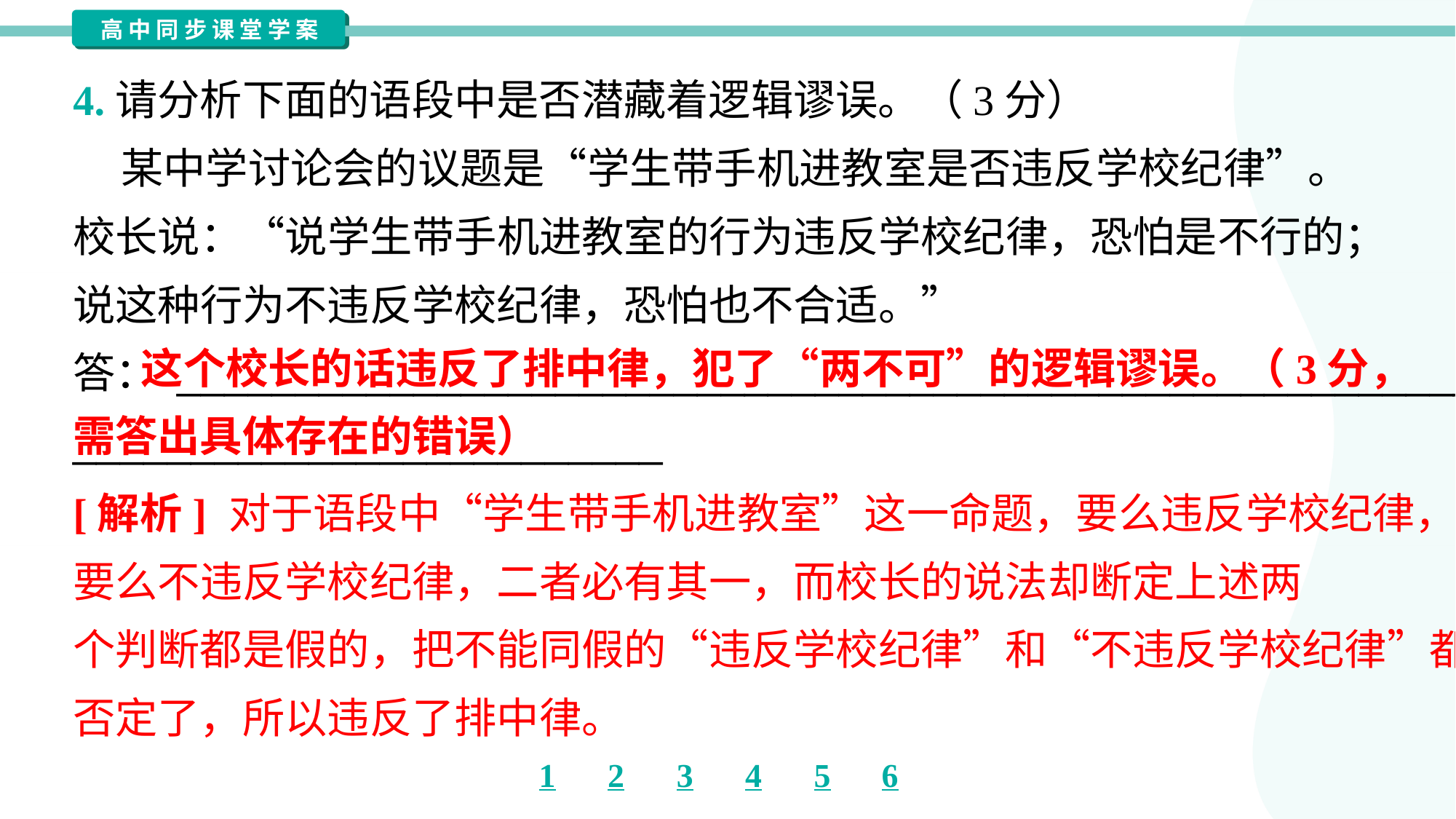

4.请分析下面的语段中是否潜藏着逻辑谬误。（3分）
    某中学讨论会的议题是“学生带手机进教室是否违反学校纪律”。
校长说：“说学生带手机进教室的行为违反学校纪律，恐怕是不行的；
说这种行为不违反学校纪律，恐怕也不合适。”
答： ________________________________________________________
_________________________
      这个校长的话违反了排中律，犯了“两不可”的逻辑谬误。（3分，需答出具体存在的错误）
[解析] 对于语段中“学生带手机进教室”这一命题，要么违反学校纪律，
要么不违反学校纪律，二者必有其一，而校长的说法却断定上述两
个判断都是假的，把不能同假的“违反学校纪律”和“不违反学校纪律”都
否定了，所以违反了排中律。